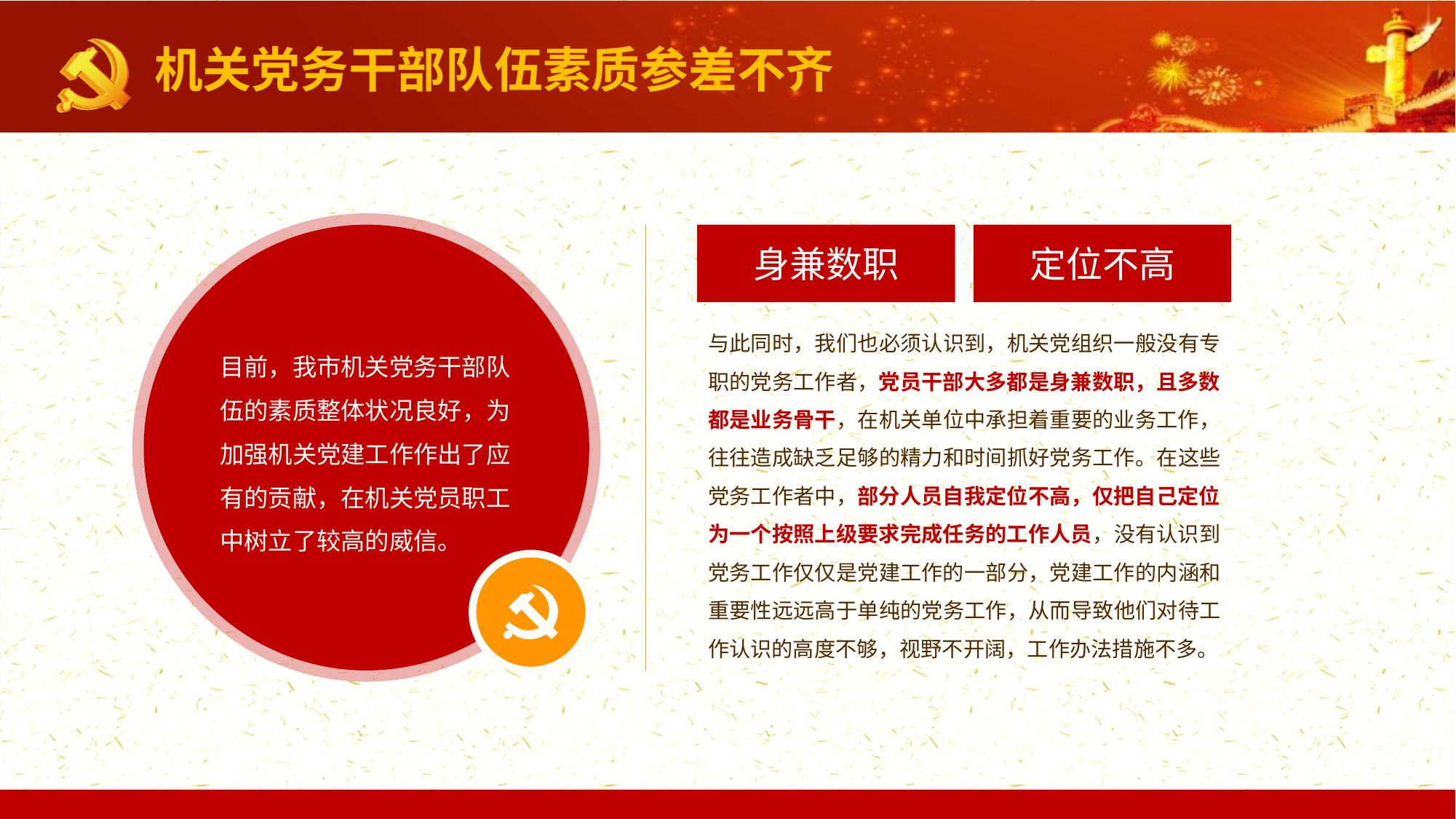

机关党务干部队伍素质参差不齐

身兼数职
定位不高
与此同时，我们也必须认识到，机关党组织一般没有专职的党务工作者，党员干部大多都是身兼数职，且多数都是业务骨干，在机关单位中承担着重要的业务工作，往往造成缺乏足够的精力和时间抓好党务工作。在这些党务工作者中，部分人员自我定位不高，仅把自己定位为一个按照上级要求完成任务的工作人员，没有认识到党务工作仅仅是党建工作的一部分，党建工作的内涵和重要性远远高于单纯的党务工作，从而导致他们对待工作认识的高度不够，视野不开阔，工作办法措施不多。
目前，我市机关党务干部队伍的素质整体状况良好，为加强机关党建工作作出了应有的贡献，在机关党员职工中树立了较高的威信。